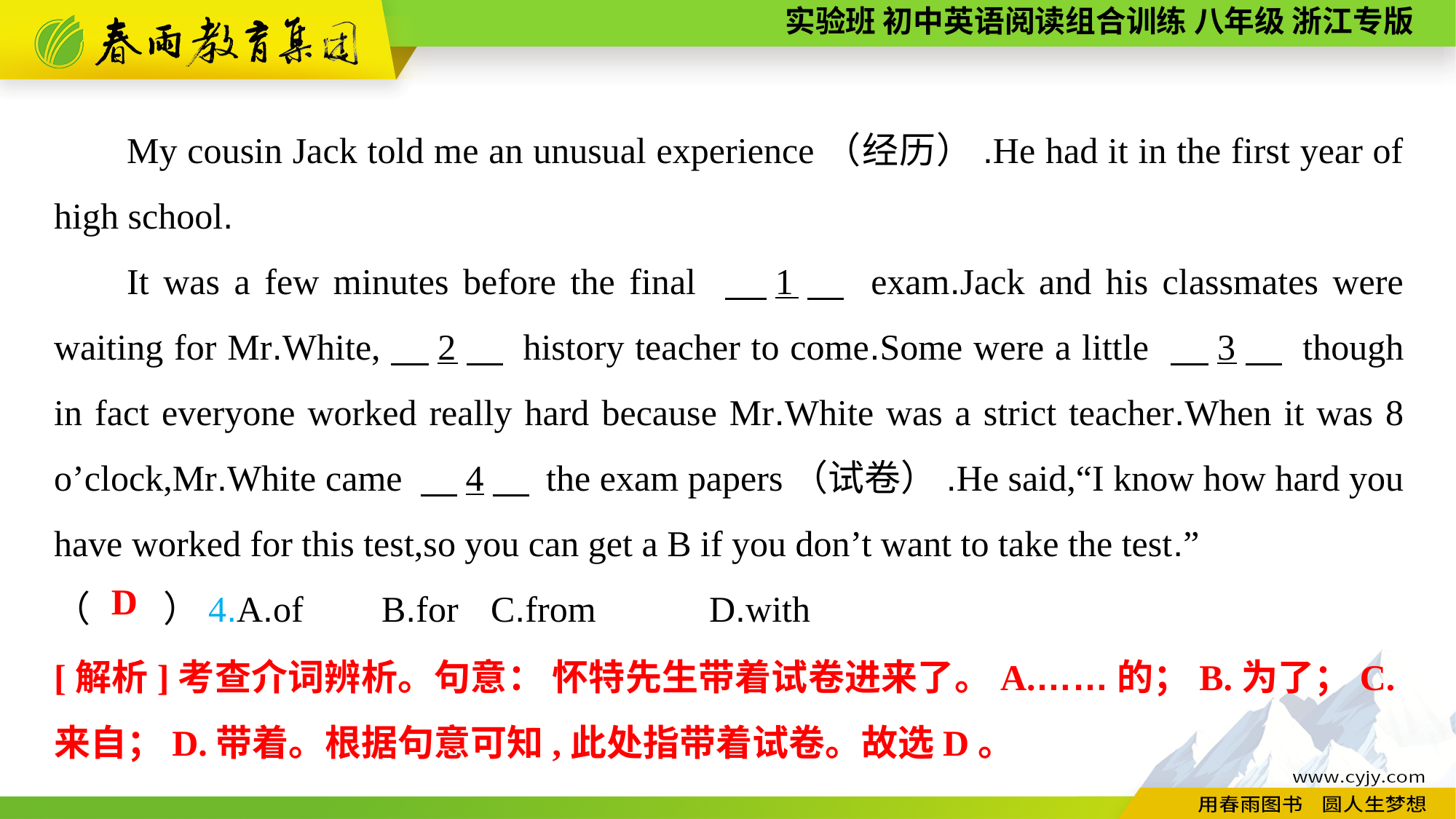

My cousin Jack told me an unusual experience（经历）.He had it in the first year of high school.
It was a few minutes before the final 　1　 exam.Jack and his classmates were waiting for Mr.White,　2　 history teacher to come.Some were a little 　3　 though in fact everyone worked really hard because Mr.White was a strict teacher.When it was 8 o’clock,Mr.White came 　4　 the exam papers（试卷）.He said,“I know how hard you have worked for this test,so you can get a B if you don’t want to take the test.”
（　　）4.A.of	B.for	C.from		D.with
D
[解析]考查介词辨析。句意： 怀特先生带着试卷进来了。A.……的；B.为了；C.来自；D.带着。根据句意可知,此处指带着试卷。故选D。